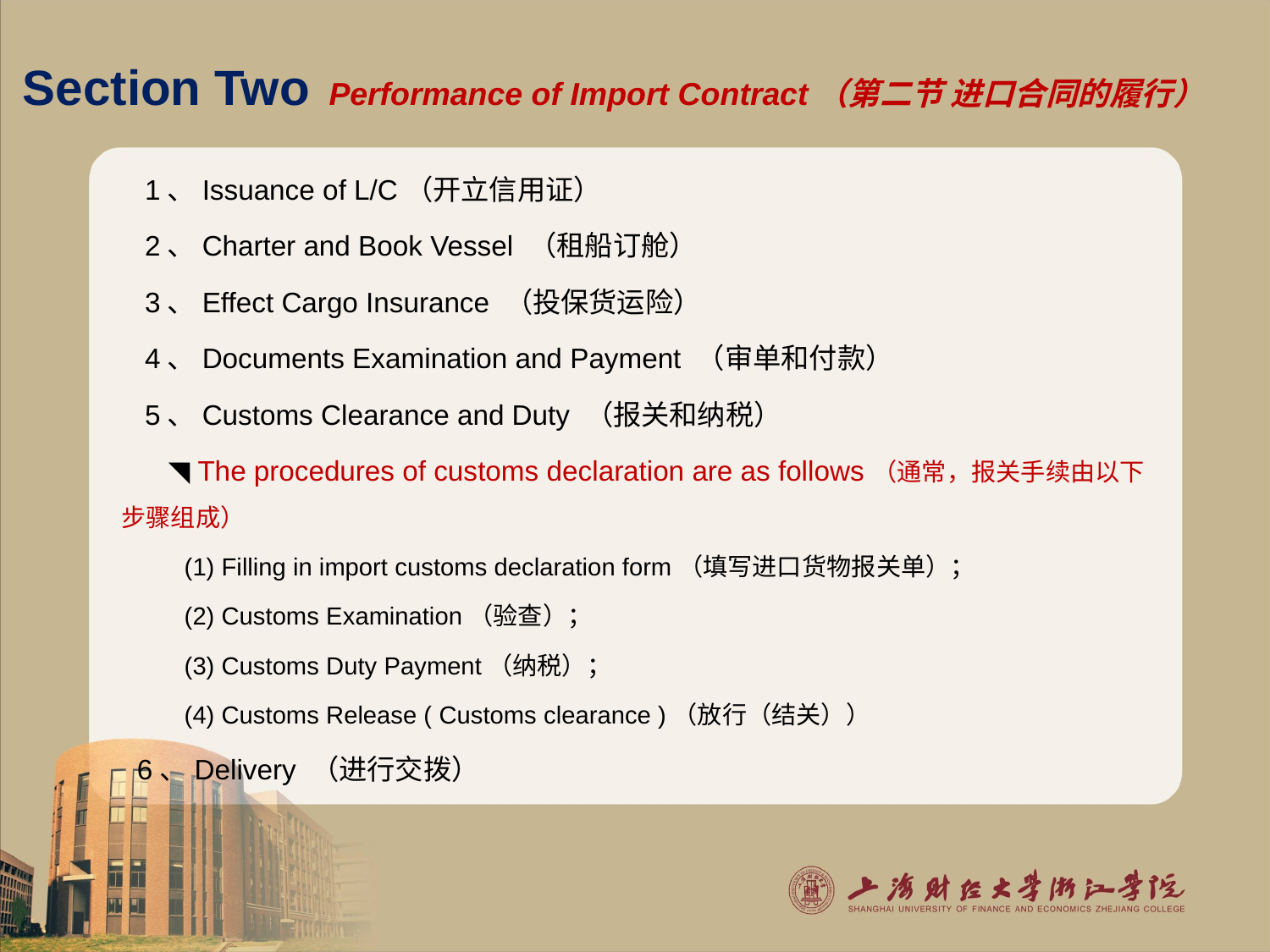

# Section Two  Performance of Import Contract（第二节 进口合同的履行）
   1、Issuance of L/C（开立信用证）
   2、Charter and Book Vessel （租船订舱）
   3、Effect Cargo Insurance （投保货运险）
   4、Documents Examination and Payment （审单和付款）
   5、Customs Clearance and Duty （报关和纳税）
      ◥ The procedures of customs declaration are as follows（通常，报关手续由以下步骤组成）
         (1) Filling in import customs declaration form（填写进口货物报关单）；
         (2) Customs Examination（验查）；
         (3) Customs Duty Payment（纳税）；
         (4) Customs Release ( Customs clearance )（放行（结关））
  6、Delivery （进行交拨）